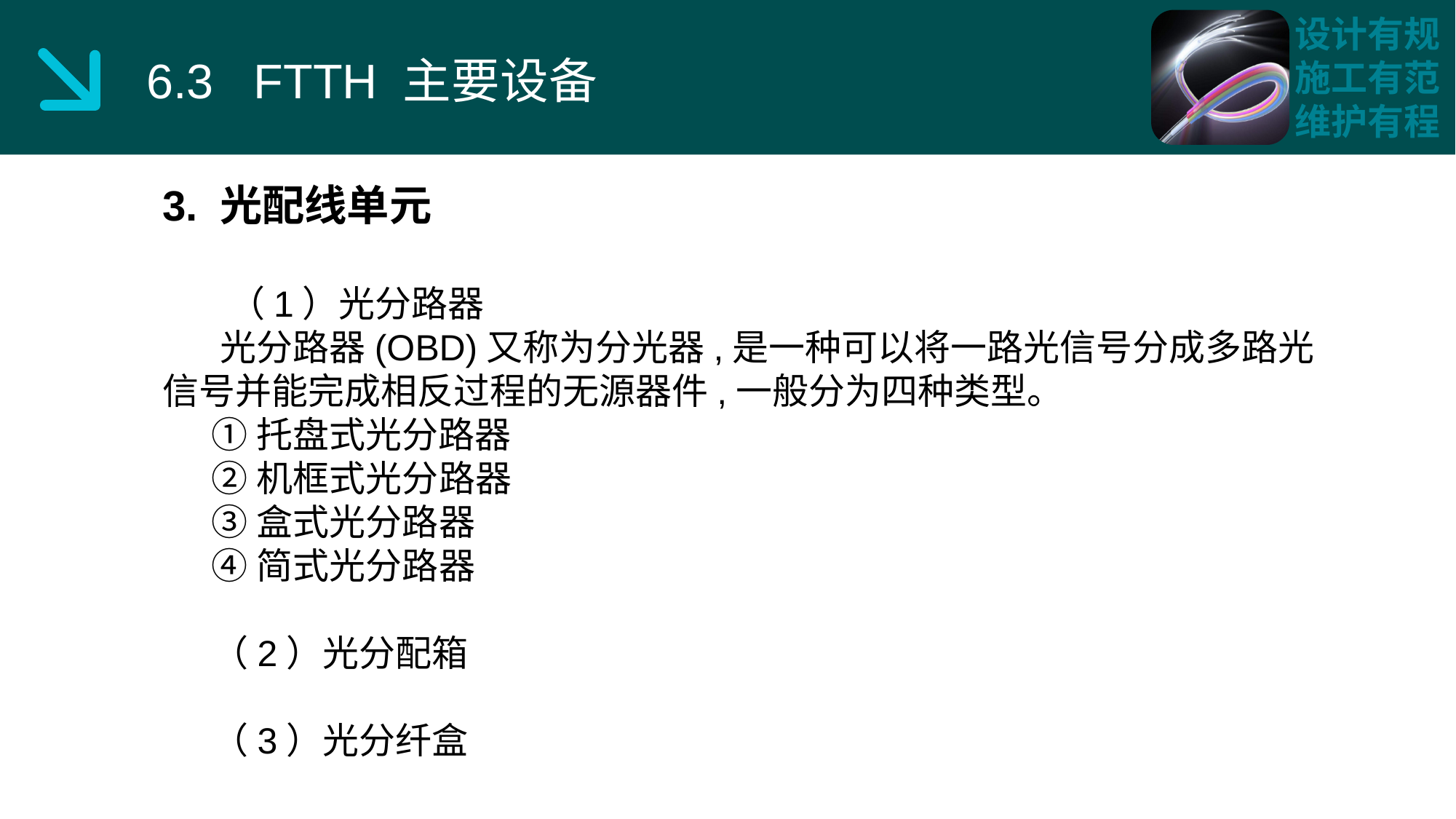

6.3   FTTH 主要设备

3. 光配线单元

       （1）光分路器
      光分路器(OBD)又称为分光器,是一种可以将一路光信号分成多路光信号并能完成相反过程的无源器件,一般分为四种类型。
      ①托盘式光分路器
      ②机框式光分路器
      ③盒式光分路器
      ④简式光分路器

     （2）光分配箱

     （3）光分纤盒